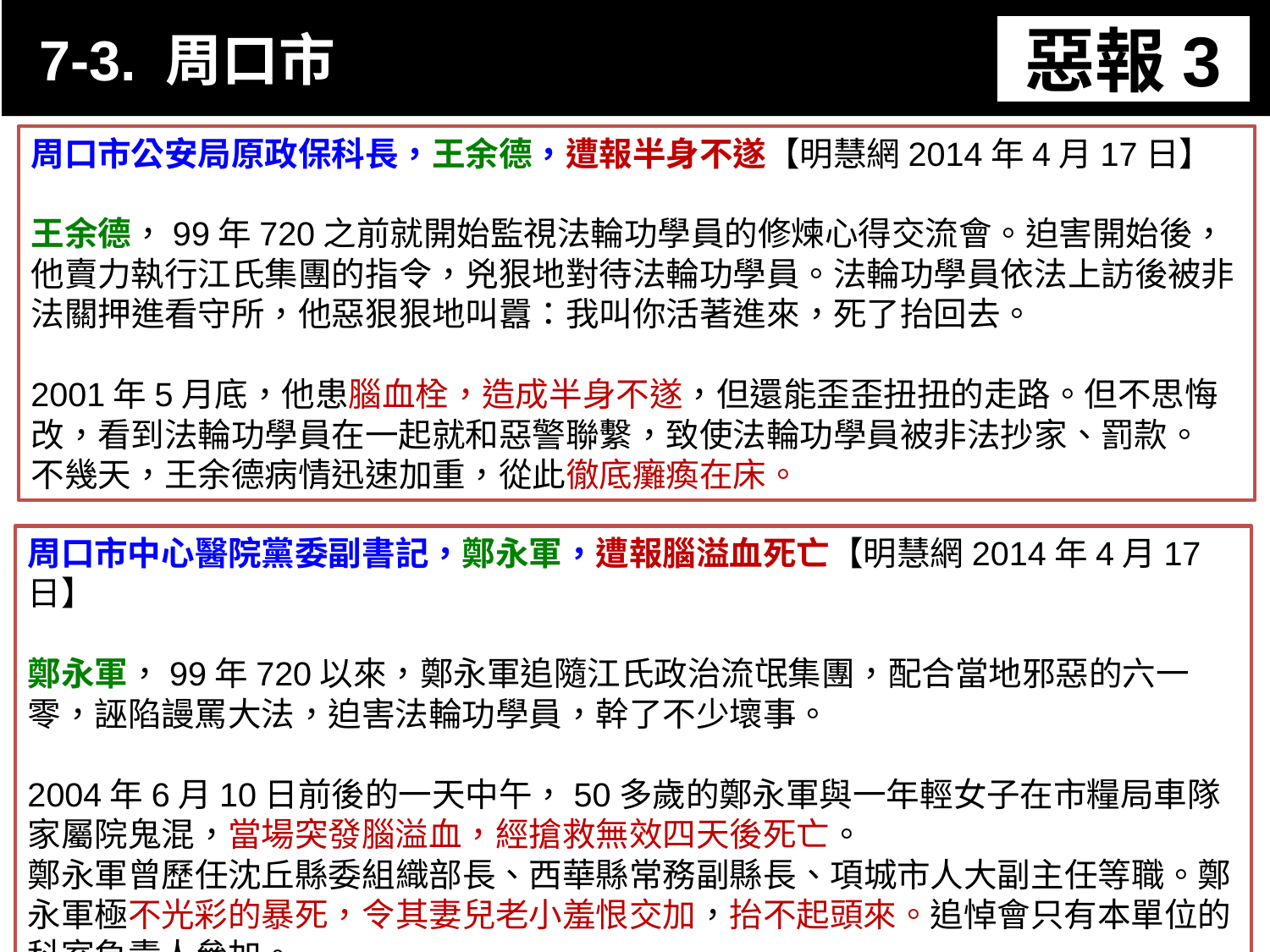

7-3. 周口市
惡報3

11-3. XX市官員惡報實例
周口市公安局原政保科長，王余德，遭報半身不遂【明慧網2014年4月17日】

王余德，99年720之前就開始監視法輪功學員的修煉心得交流會。迫害開始後，
他賣力執行江氏集團的指令，兇狠地對待法輪功學員。法輪功學員依法上訪後被非法關押進看守所，他惡狠狠地叫囂：我叫你活著進來，死了抬回去。

2001年5月底，他患腦血栓，造成半身不遂，但還能歪歪扭扭的走路。但不思悔改，看到法輪功學員在一起就和惡警聯繫，致使法輪功學員被非法抄家、罰款。
不幾天，王余德病情迅速加重，從此徹底癱瘓在床。
周口市中心醫院黨委副書記，鄭永軍，遭報腦溢血死亡【明慧網2014年4月17日】

鄭永軍，99年720以來，鄭永軍追隨江氏政治流氓集團，配合當地邪惡的六一零，誣陷謾罵大法，迫害法輪功學員，幹了不少壞事。

2004年6月10日前後的一天中午，50多歲的鄭永軍與一年輕女子在市糧局車隊家屬院鬼混，當場突發腦溢血，經搶救無效四天後死亡。
鄭永軍曾歷任沈丘縣委組織部長、西華縣常務副縣長、項城市人大副主任等職。鄭永軍極不光彩的暴死，令其妻兒老小羞恨交加，抬不起頭來。追悼會只有本單位的科室負責人參加。